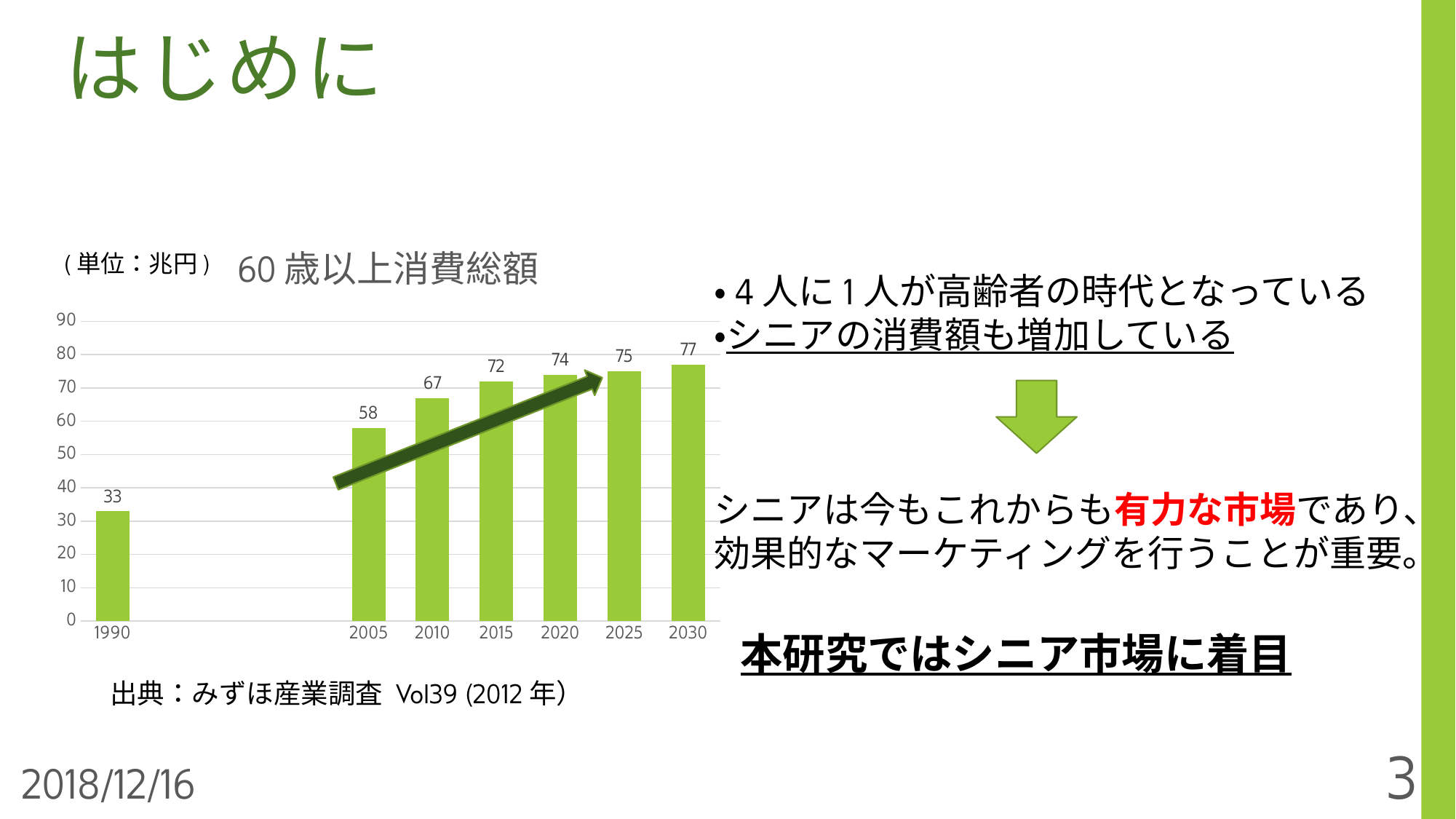

# はじめに

### Chart: 60歳以上消費総額

| Category | 列1 |
|---|---|
| 1990 | 33.0 |
|  | None |
|  | None |
|  | None |
| 2005 | 58.0 |
| 2010 | 67.0 |
| 2015 | 72.0 |
| 2020 | 74.0 |
| 2025 | 75.0 |
| 2030 | 77.0 |
(単位：兆円)
・4人に1人が高齢者の時代となっている
・シニアの消費額も増加している

シニアは今もこれからも有力な市場であり、
効果的なマーケティングを行うことが重要。

本研究ではシニア市場に着目
出典：みずほ産業調査 Vol39 (2012年）
3
2018/12/16